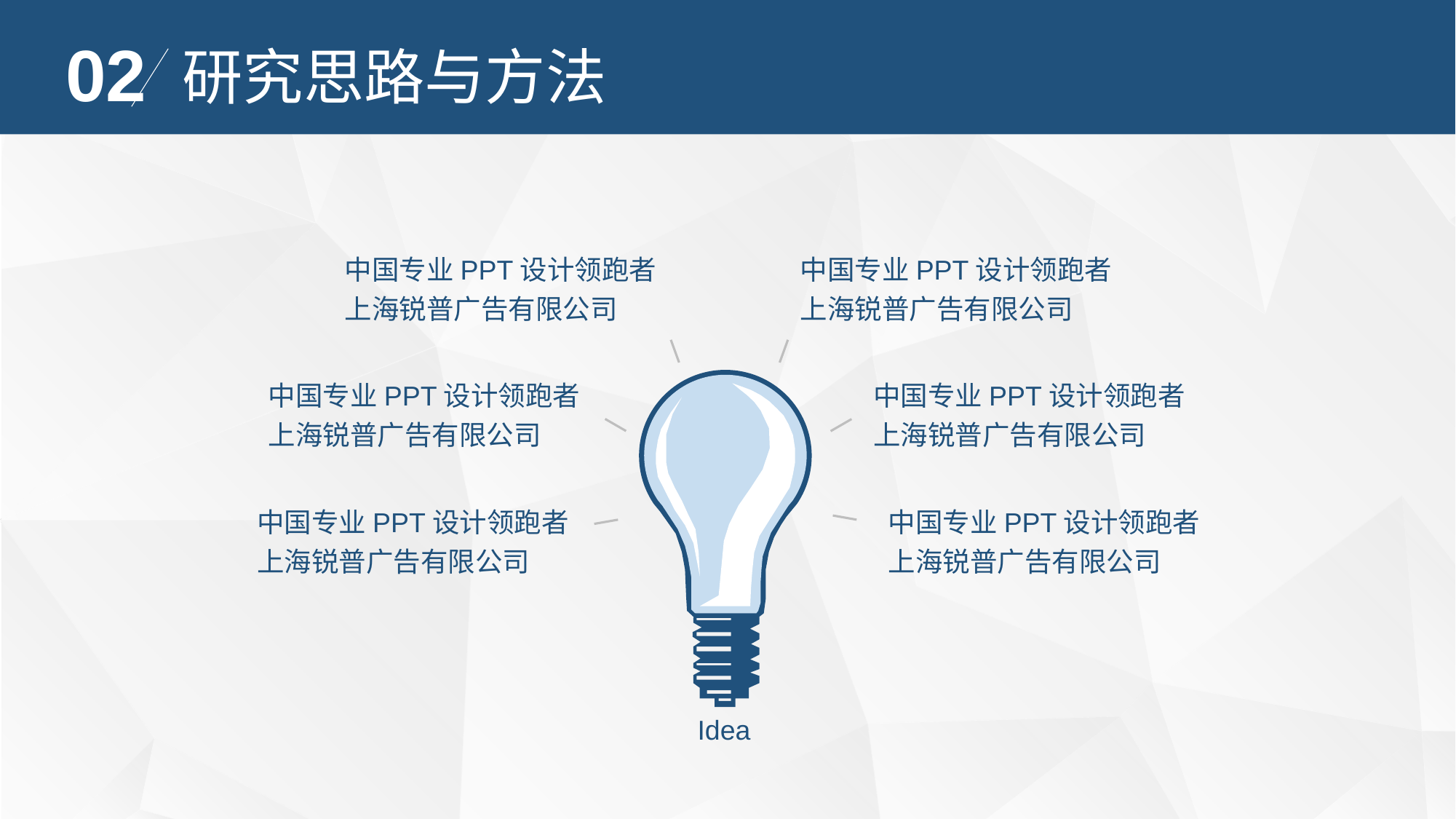

02
研究思路与方法
中国专业PPT设计领跑者上海锐普广告有限公司
中国专业PPT设计领跑者上海锐普广告有限公司

Idea
中国专业PPT设计领跑者上海锐普广告有限公司
中国专业PPT设计领跑者上海锐普广告有限公司
中国专业PPT设计领跑者上海锐普广告有限公司
中国专业PPT设计领跑者上海锐普广告有限公司